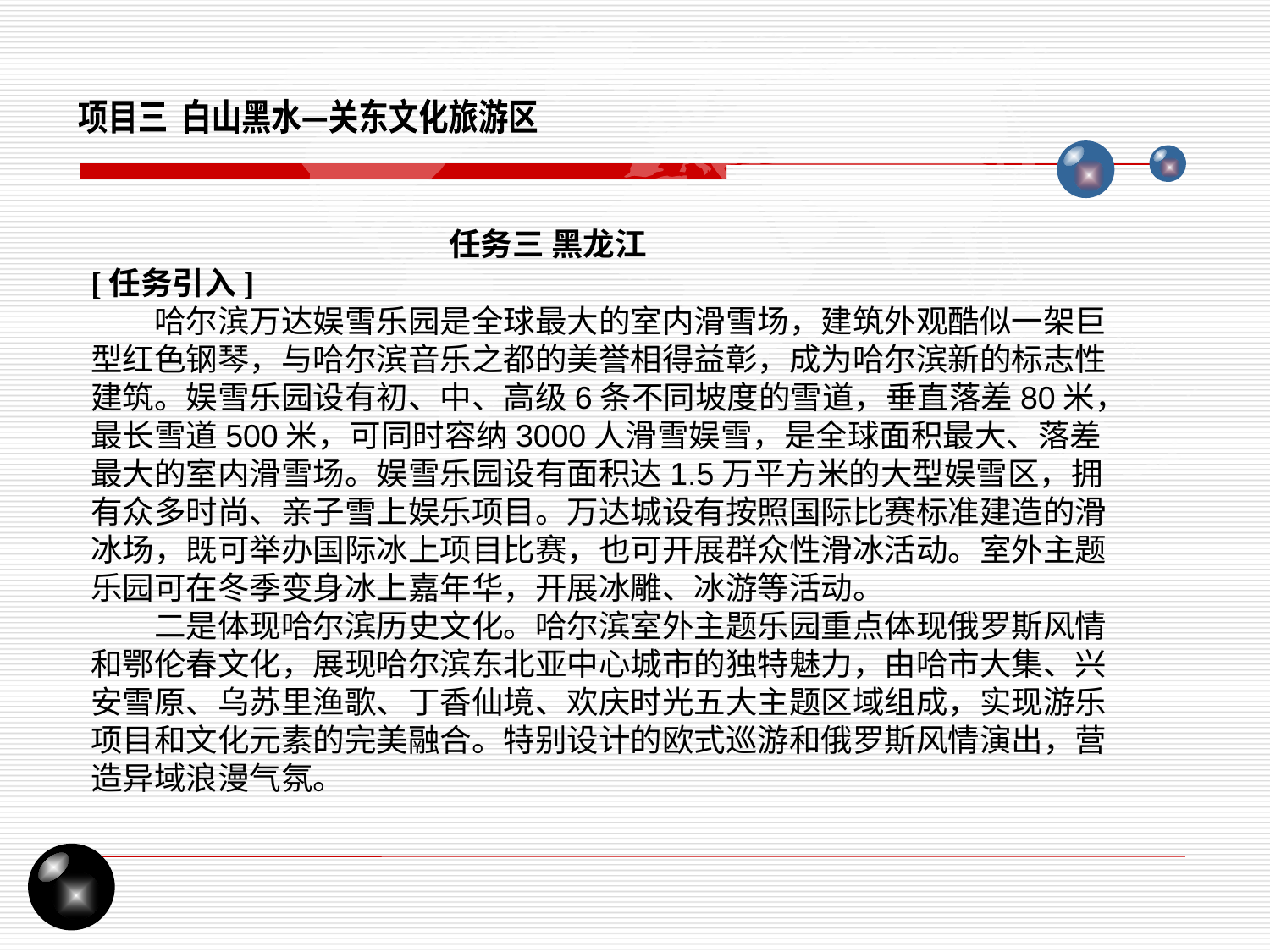

项目三  白山黑水—关东文化旅游区
任务三 黑龙江
[任务引入]
哈尔滨万达娱雪乐园是全球最大的室内滑雪场，建筑外观酷似一架巨型红色钢琴，与哈尔滨音乐之都的美誉相得益彰，成为哈尔滨新的标志性建筑。娱雪乐园设有初、中、高级6条不同坡度的雪道，垂直落差80米，最长雪道500米，可同时容纳3000人滑雪娱雪，是全球面积最大、落差最大的室内滑雪场。娱雪乐园设有面积达1.5万平方米的大型娱雪区，拥有众多时尚、亲子雪上娱乐项目。万达城设有按照国际比赛标准建造的滑冰场，既可举办国际冰上项目比赛，也可开展群众性滑冰活动。室外主题乐园可在冬季变身冰上嘉年华，开展冰雕、冰游等活动。
二是体现哈尔滨历史文化。哈尔滨室外主题乐园重点体现俄罗斯风情和鄂伦春文化，展现哈尔滨东北亚中心城市的独特魅力，由哈市大集、兴安雪原、乌苏里渔歌、丁香仙境、欢庆时光五大主题区域组成，实现游乐项目和文化元素的完美融合。特别设计的欧式巡游和俄罗斯风情演出，营造异域浪漫气氛。